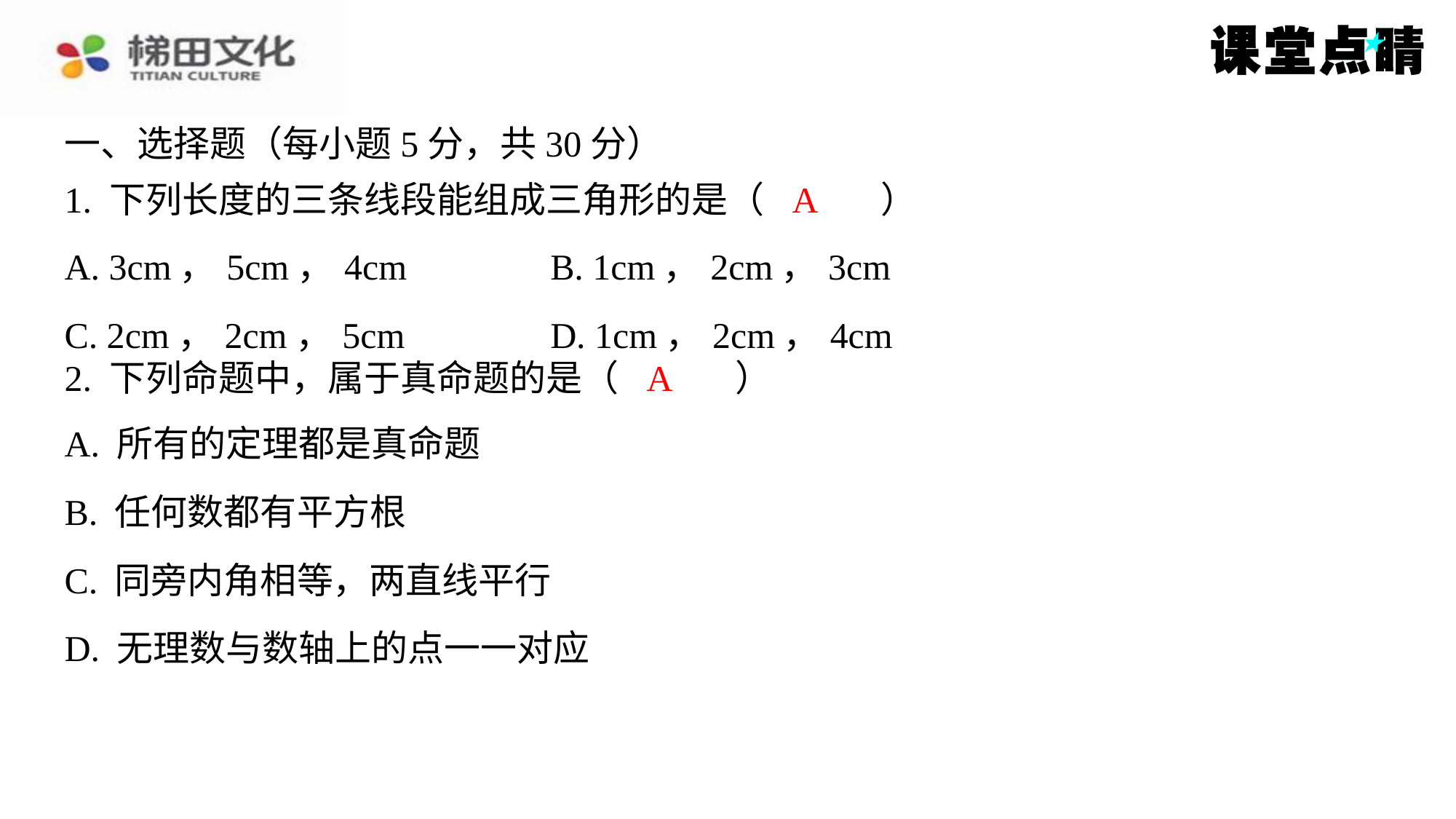

一、选择题（每小题5分，共30分）
1. 下列长度的三条线段能组成三角形的是（　A　）
A
| A. 3cm，5cm，4cm | B. 1cm，2cm，3cm |
| --- | --- |
| C. 2cm，2cm，5cm | D. 1cm，2cm，4cm |
A
2. 下列命题中，属于真命题的是（　A　）
| A. 所有的定理都是真命题 |
| --- |
| B. 任何数都有平方根 |
| C. 同旁内角相等，两直线平行 |
| D. 无理数与数轴上的点一一对应 |